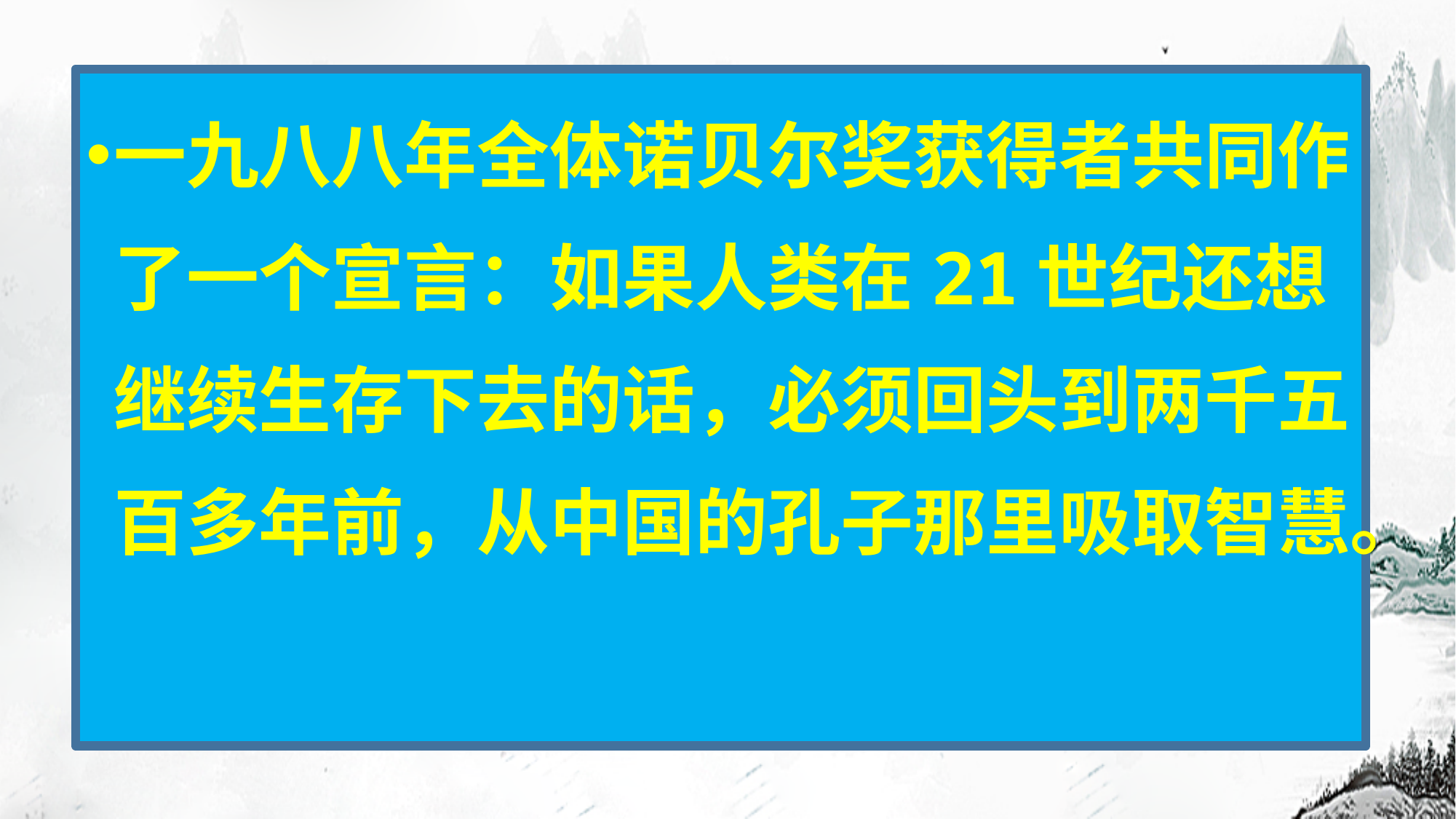

一九八八年全体诺贝尔奖获得者共同作了一个宣言：如果人类在21世纪还想继续生存下去的话，必须回头到两千五百多年前，从中国的孔子那里吸取智慧。